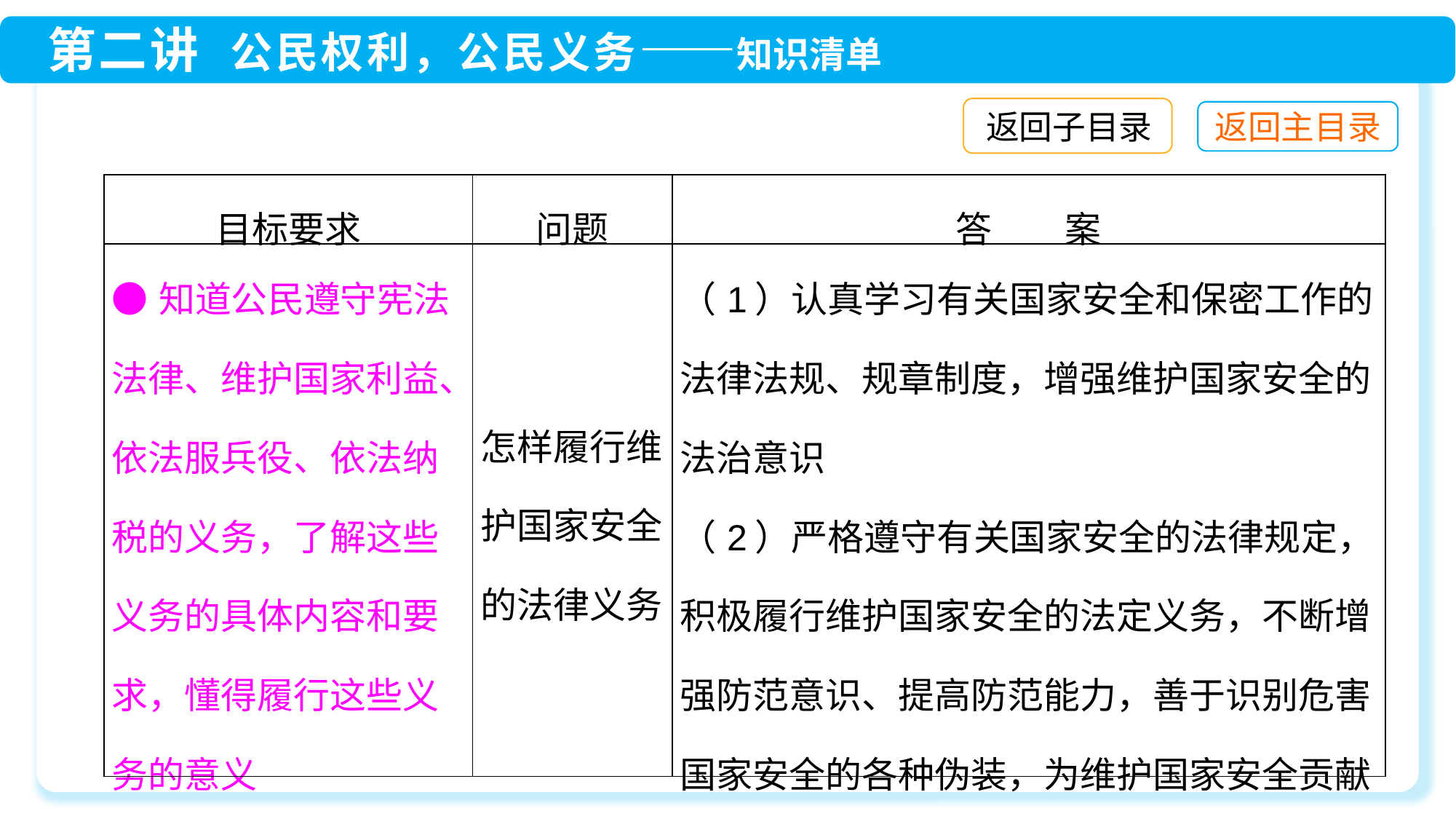

返回子目录
| 目标要求 | 问题 | 答　　案 |
| --- | --- | --- |
| ●知道公民遵守宪法法律、维护国家利益、依法服兵役、依法纳税的义务，了解这些义务的具体内容和要求，懂得履行这些义务的意义 | 怎样履行维护国家安全的法律义务 | （1）认真学习有关国家安全和保密工作的法律法规、规章制度，增强维护国家安全的法治意识 （2）严格遵守有关国家安全的法律规定，积极履行维护国家安全的法定义务，不断增强防范意识、提高防范能力，善于识别危害国家安全的各种伪装，为维护国家安全贡献自己的力量 |